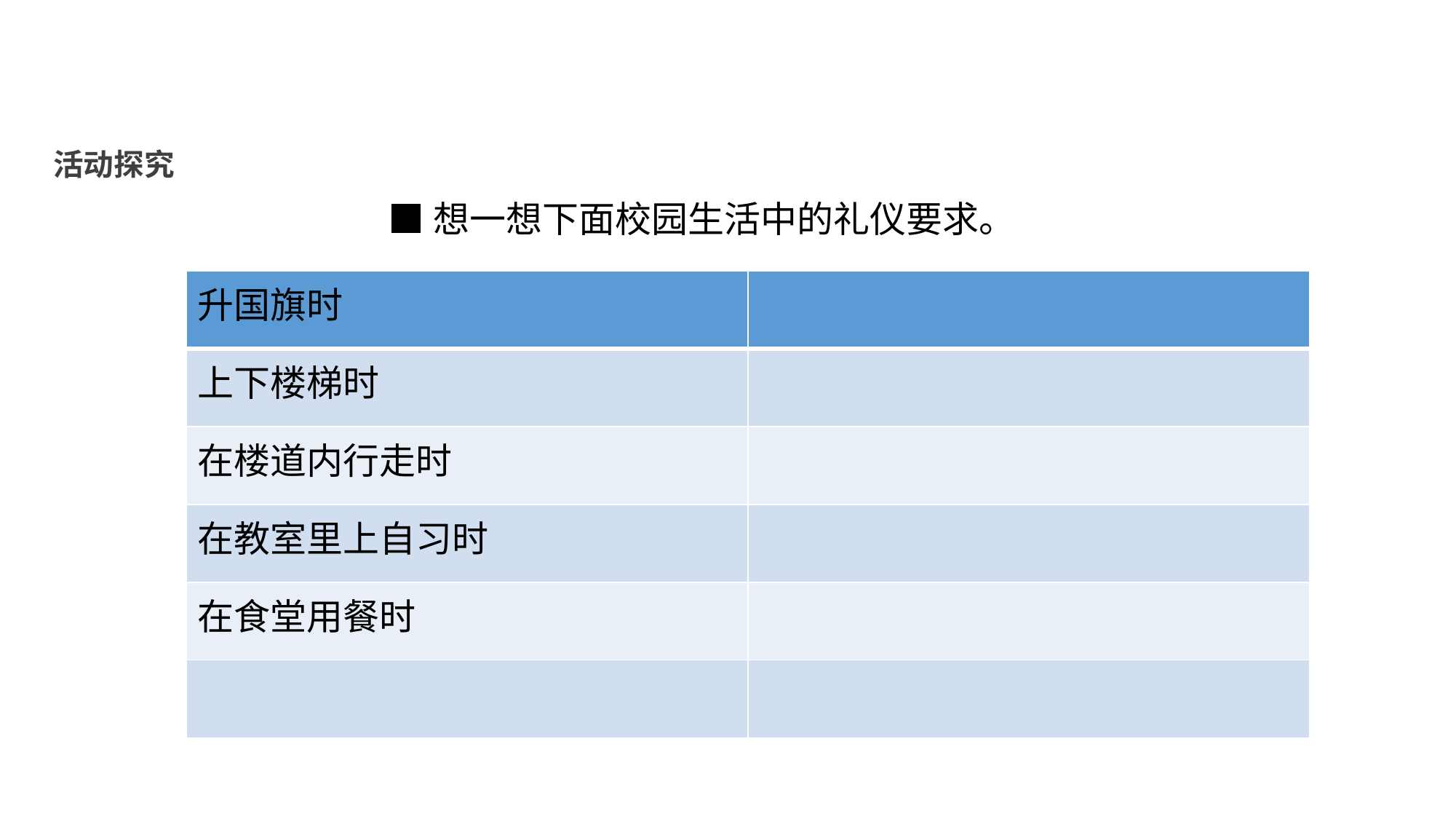

活动探究
■想一想下面校园生活中的礼仪要求。
| 升国旗时 |  |
| --- | --- |
| 上下楼梯时 |  |
| 在楼道内行走时 |  |
| 在教室里上自习时 |  |
| 在食堂用餐时 |  |
|  |  |